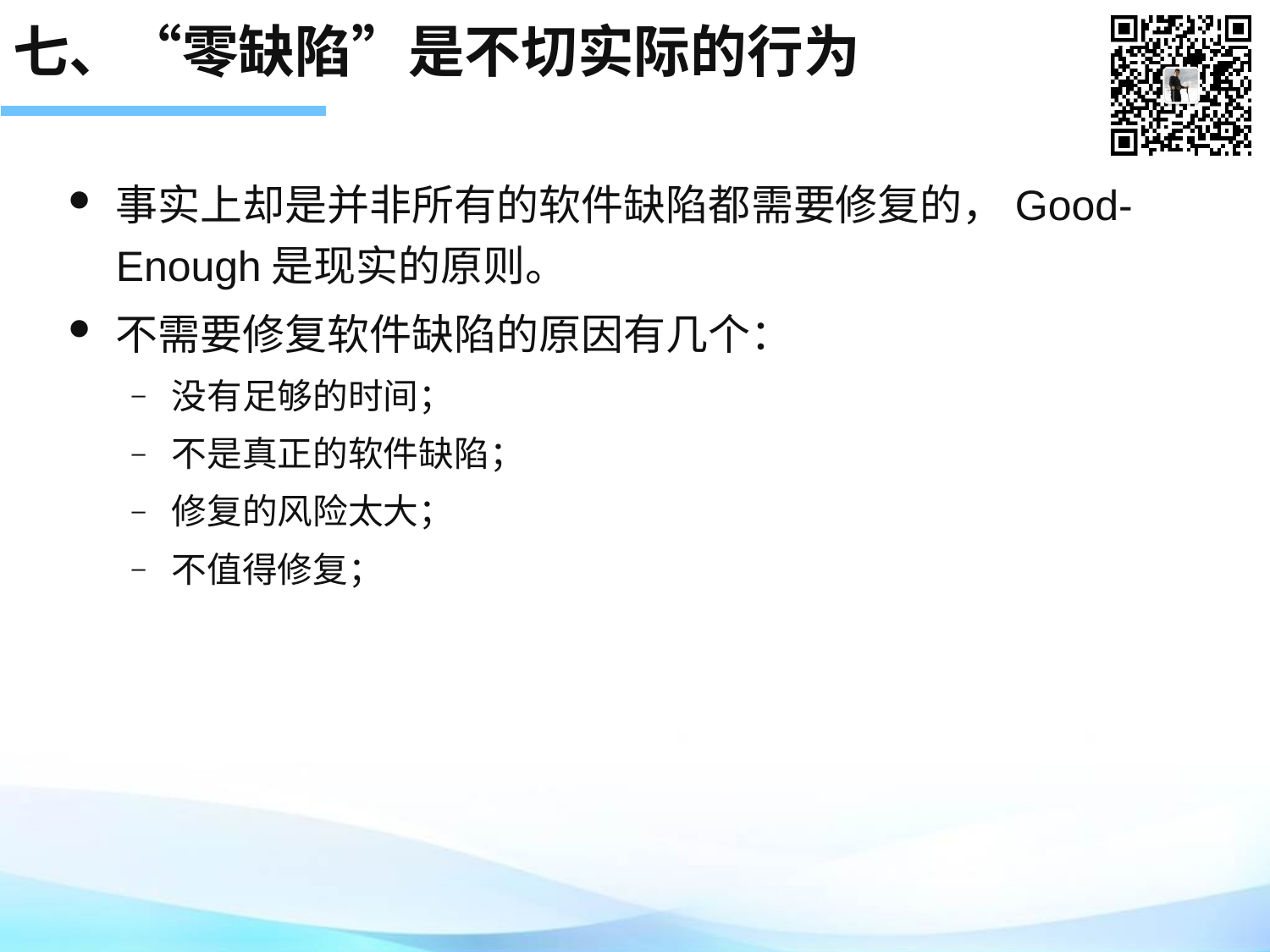

# 七、“零缺陷”是不切实际的行为
事实上却是并非所有的软件缺陷都需要修复的，Good-Enough是现实的原则。
不需要修复软件缺陷的原因有几个：
没有足够的时间；
不是真正的软件缺陷；
修复的风险太大；
不值得修复；